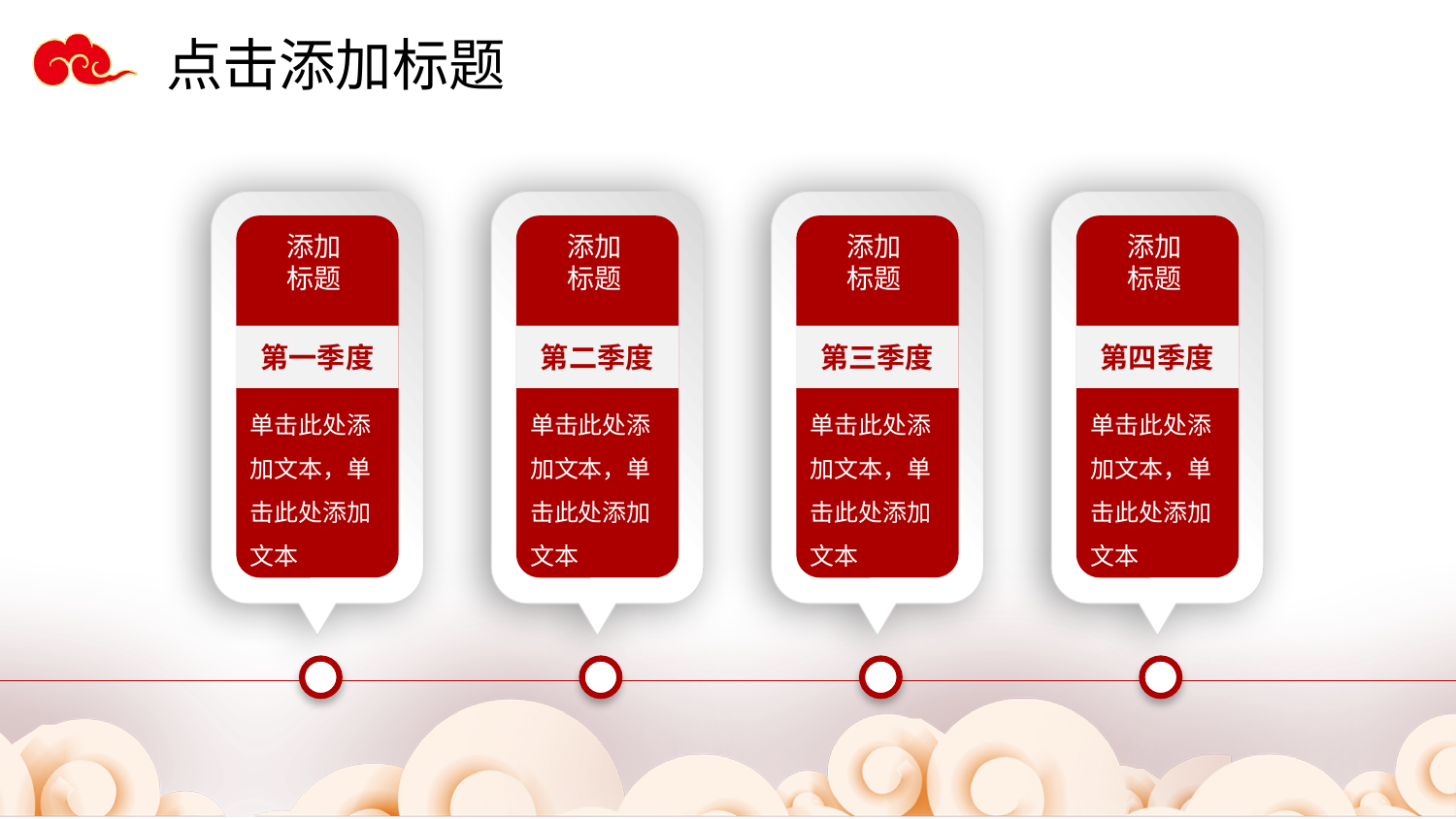

点击添加标题

添加
标题
第一季度
单击此处添加文本，单击此处添加文本

添加
标题
第二季度
单击此处添加文本，单击此处添加文本

添加
标题
第三季度
单击此处添加文本，单击此处添加文本

添加
标题
第四季度
单击此处添加文本，单击此处添加文本